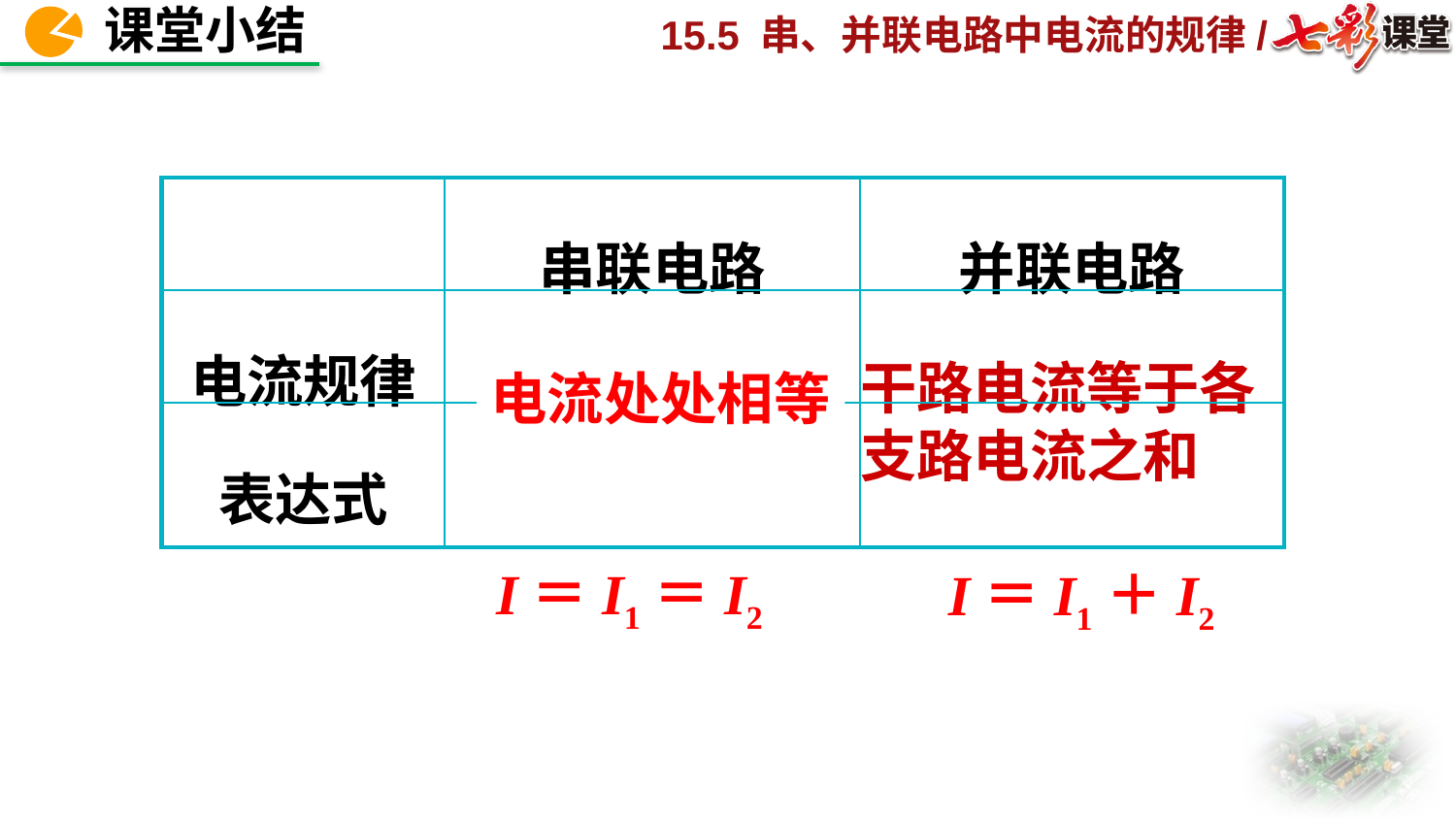

|  | 串联电路 | 并联电路 |
| --- | --- | --- |
| 电流规律 |  |  |
| 表达式 |  |  |
干路电流等于各支路电流之和
电流处处相等
I＝I1＝I2
I＝I1＋I2